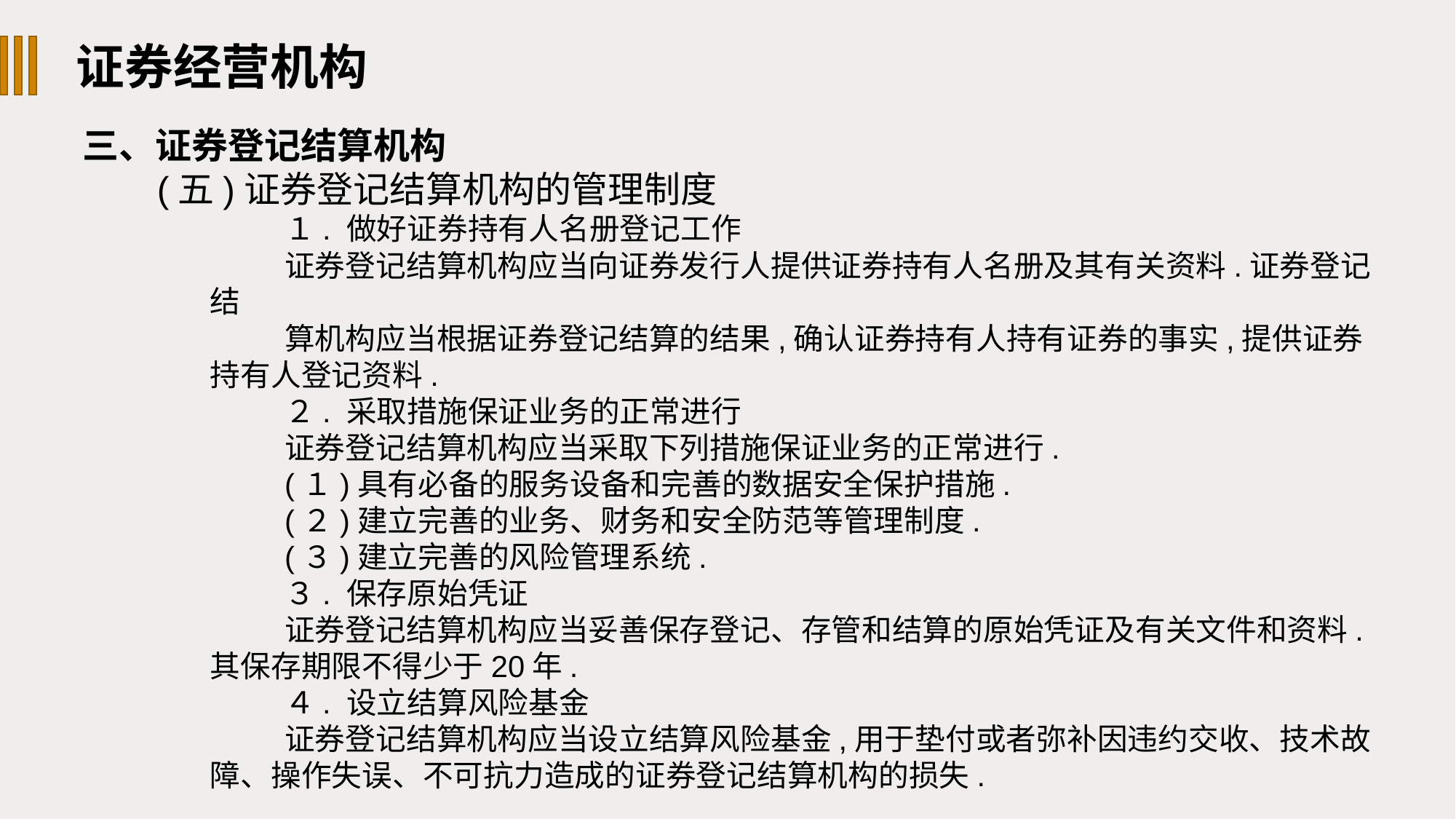

证券经营机构

三、证券登记结算机构
(五)证券登记结算机构的管理制度
１. 做好证券持有人名册登记工作
证券登记结算机构应当向证券发行人提供证券持有人名册及其有关资料.证券登记结
算机构应当根据证券登记结算的结果,确认证券持有人持有证券的事实,提供证券持有人登记资料.
２. 采取措施保证业务的正常进行
证券登记结算机构应当采取下列措施保证业务的正常进行.
(１)具有必备的服务设备和完善的数据安全保护措施.
(２)建立完善的业务、财务和安全防范等管理制度.
(３)建立完善的风险管理系统.
３. 保存原始凭证
证券登记结算机构应当妥善保存登记、存管和结算的原始凭证及有关文件和资料.其保存期限不得少于20年.
４. 设立结算风险基金
证券登记结算机构应当设立结算风险基金,用于垫付或者弥补因违约交收、技术故障、操作失误、不可抗力造成的证券登记结算机构的损失.